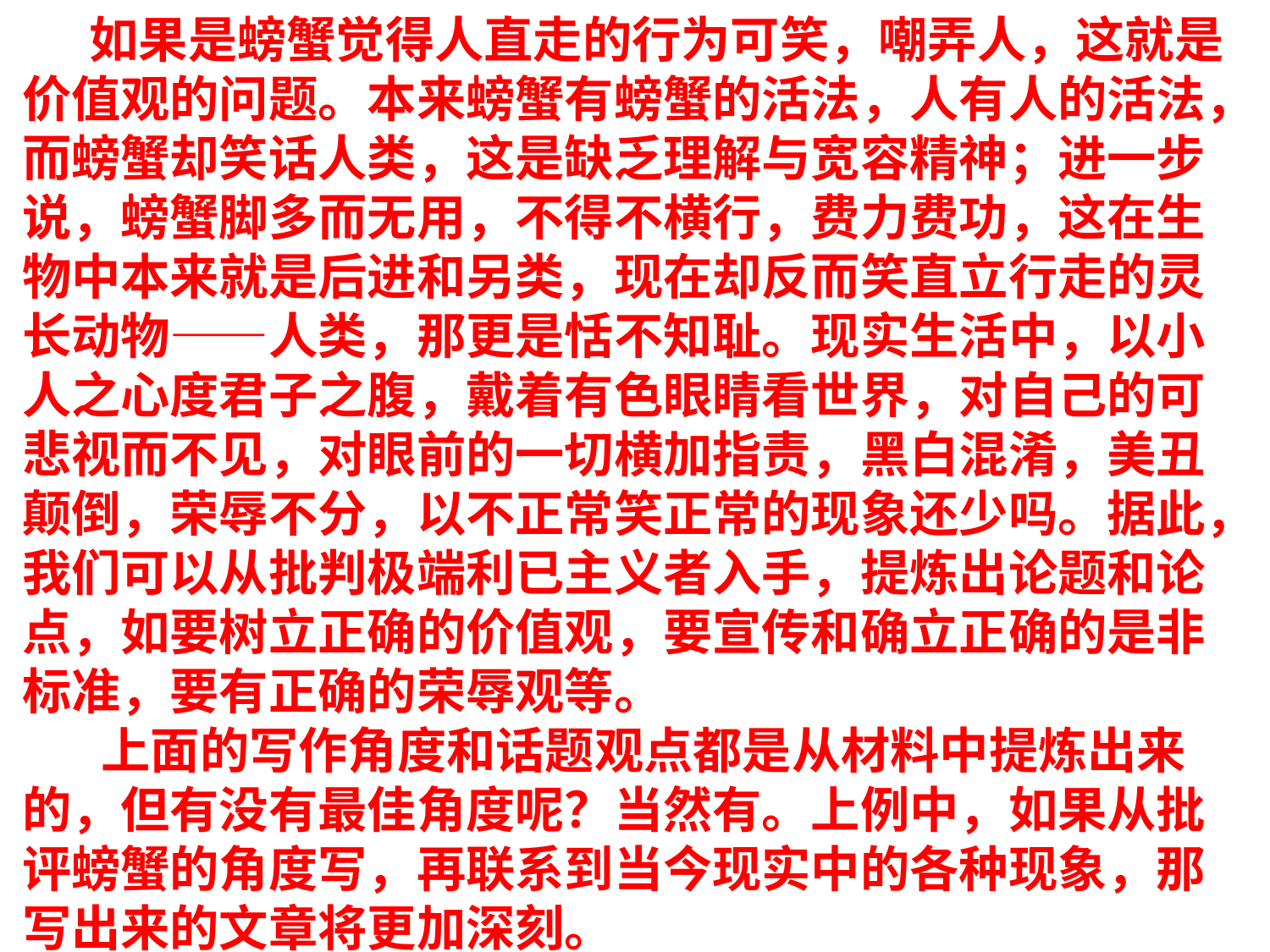

如果是螃蟹觉得人直走的行为可笑，嘲弄人，这就是价值观的问题。本来螃蟹有螃蟹的活法，人有人的活法，而螃蟹却笑话人类，这是缺乏理解与宽容精神；进一步说，螃蟹脚多而无用，不得不横行，费力费功，这在生物中本来就是后进和另类，现在却反而笑直立行走的灵长动物——人类，那更是恬不知耻。现实生活中，以小人之心度君子之腹，戴着有色眼睛看世界，对自己的可悲视而不见，对眼前的一切横加指责，黑白混淆，美丑颠倒，荣辱不分，以不正常笑正常的现象还少吗。据此，我们可以从批判极端利已主义者入手，提炼出论题和论点，如要树立正确的价值观，要宣传和确立正确的是非标准，要有正确的荣辱观等。
      上面的写作角度和话题观点都是从材料中提炼出来的，但有没有最佳角度呢？当然有。上例中，如果从批评螃蟹的角度写，再联系到当今现实中的各种现象，那写出来的文章将更加深刻。